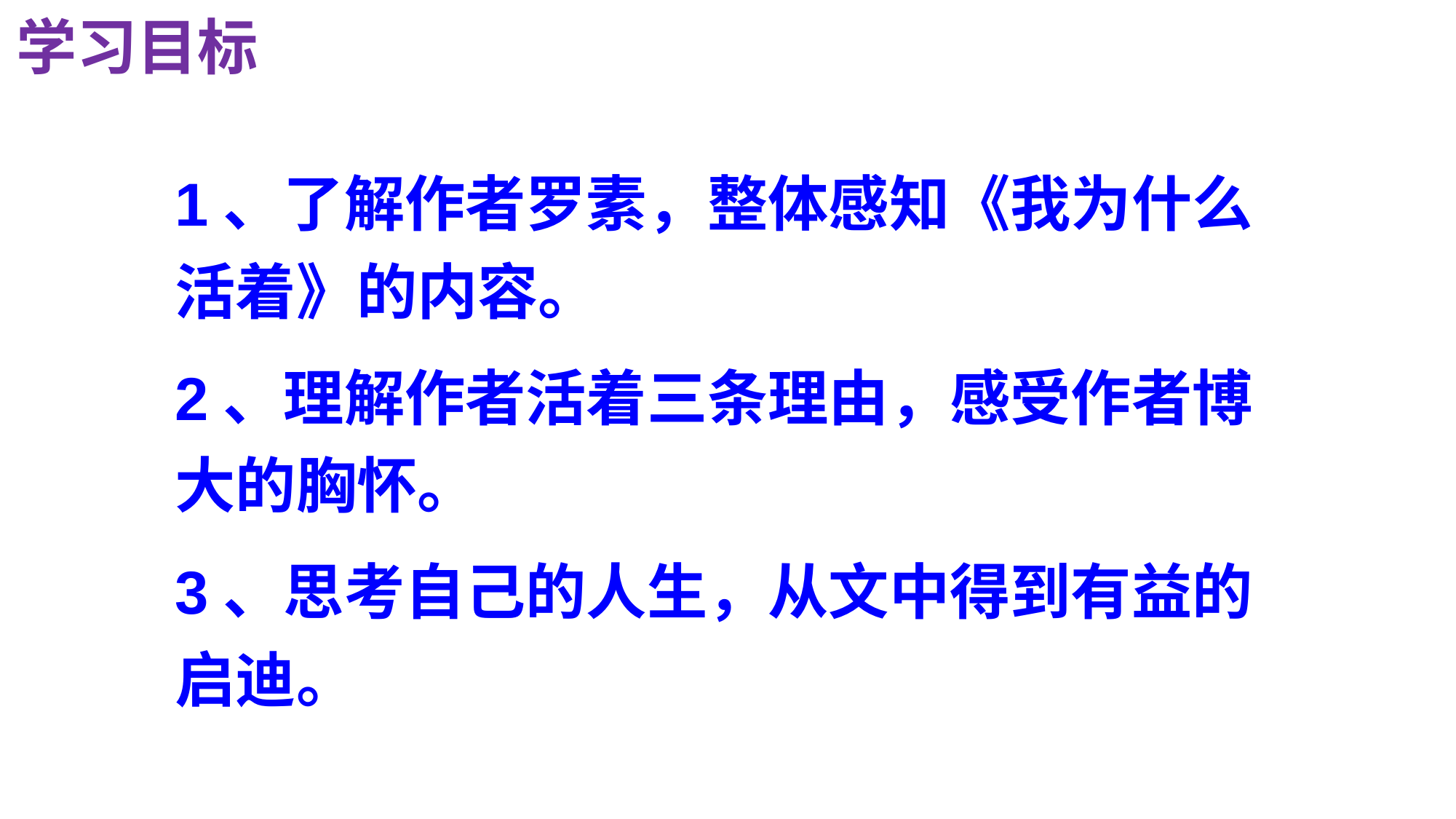

学习目标
1、了解作者罗素，整体感知《我为什么活着》的内容。
2、理解作者活着三条理由，感受作者博大的胸怀。
3、思考自己的人生，从文中得到有益的启迪。